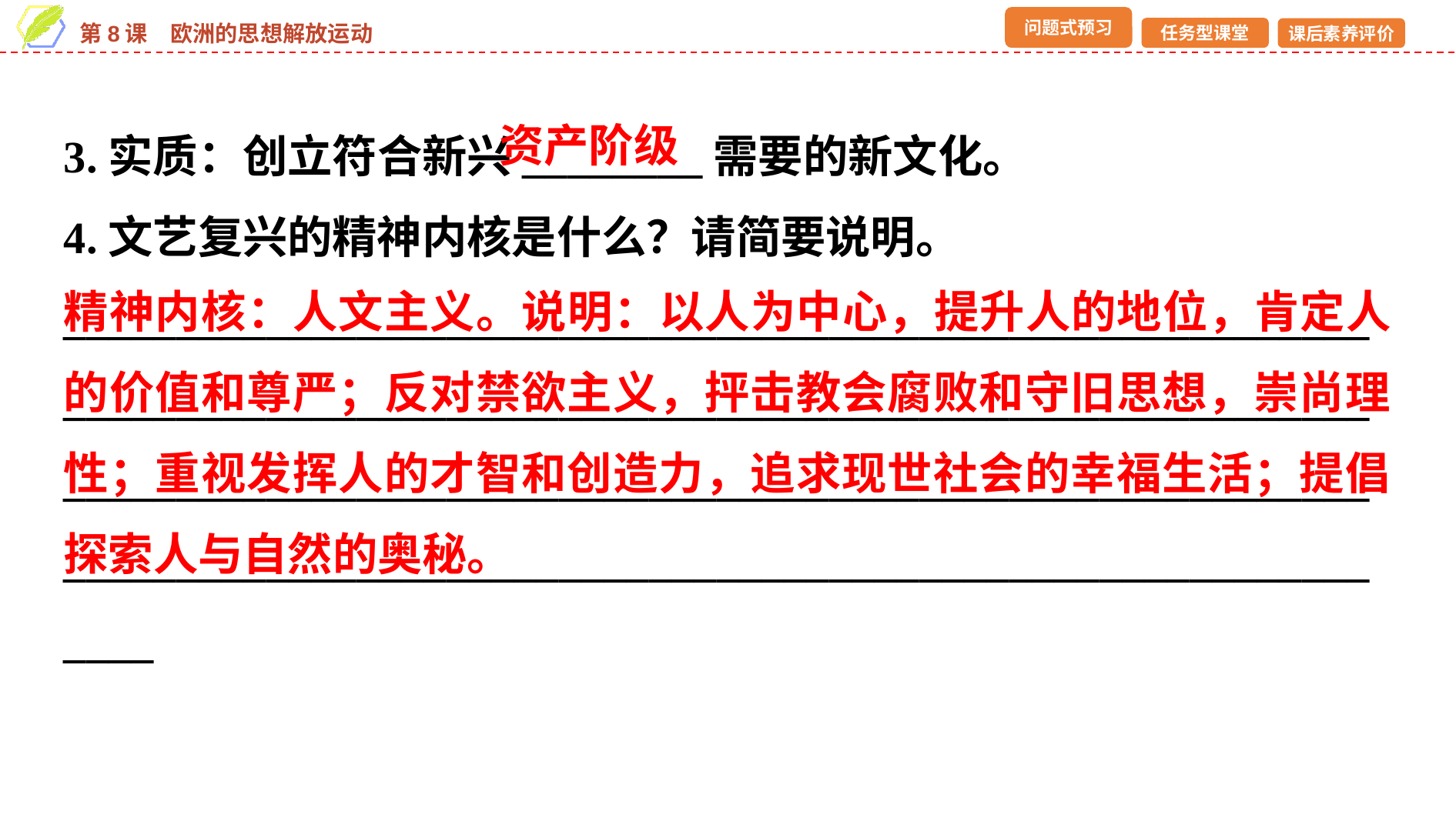

3.实质：创立符合新兴________需要的新文化。
4.文艺复兴的精神内核是什么？请简要说明。
____________________________________________________________________________________________________________________________________________________________________________________________________________________________________________
资产阶级
精神内核：人文主义。说明：以人为中心，提升人的地位，肯定人的价值和尊严；反对禁欲主义，抨击教会腐败和守旧思想，崇尚理性；重视发挥人的才智和创造力，追求现世社会的幸福生活；提倡探索人与自然的奥秘。